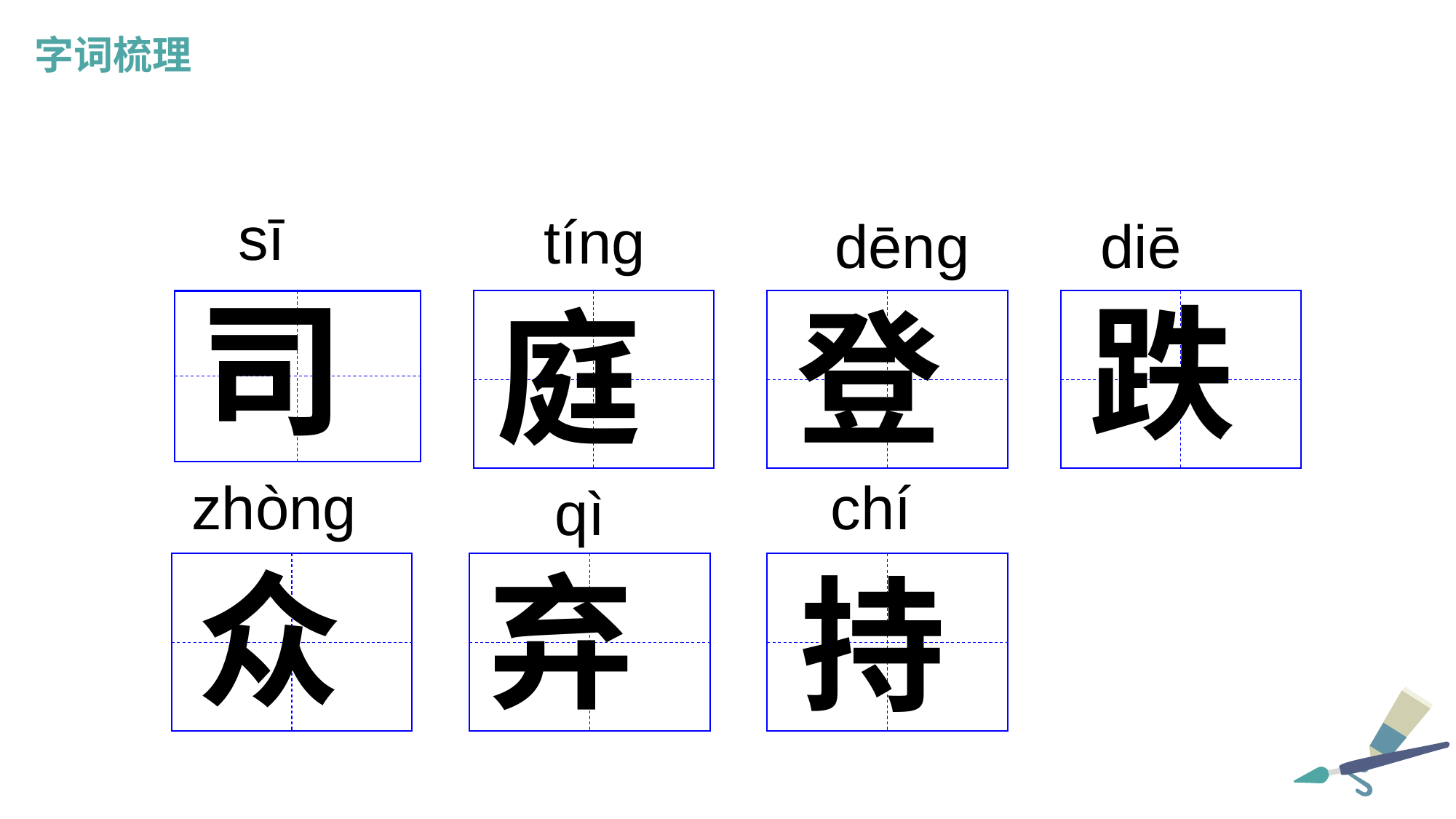

字词梳理
sī

tínɡ
dēnɡ
diē
司
跌
庭
登

 zhònɡ
chí
qì
众
弃
持